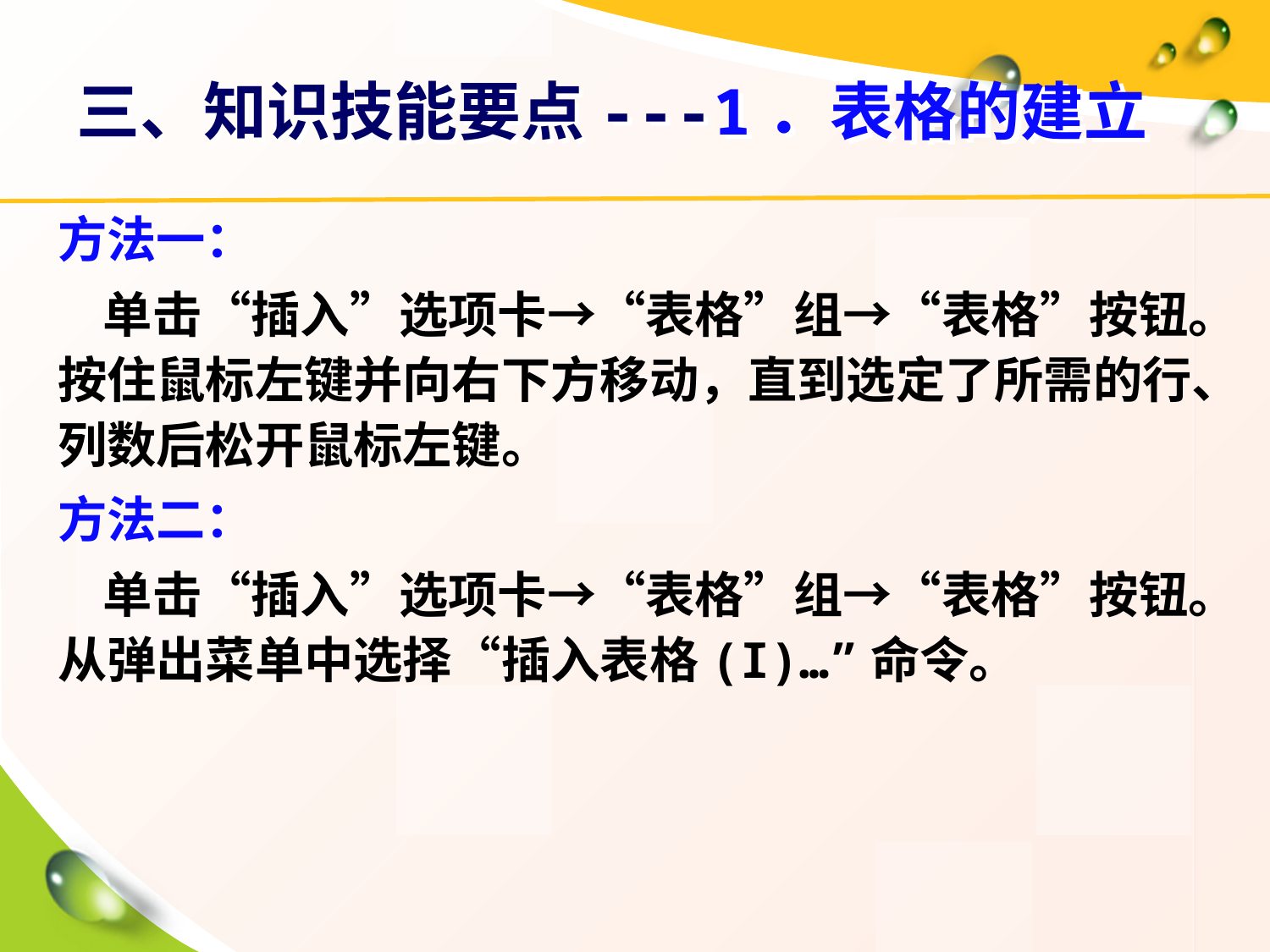

# 三、知识技能要点---1．表格的建立
方法一：
   单击“插入”选项卡→“表格”组→“表格”按钮。按住鼠标左键并向右下方移动，直到选定了所需的行、列数后松开鼠标左键。
方法二：
   单击“插入”选项卡→“表格”组→“表格”按钮。从弹出菜单中选择“插入表格(I)…”命令。